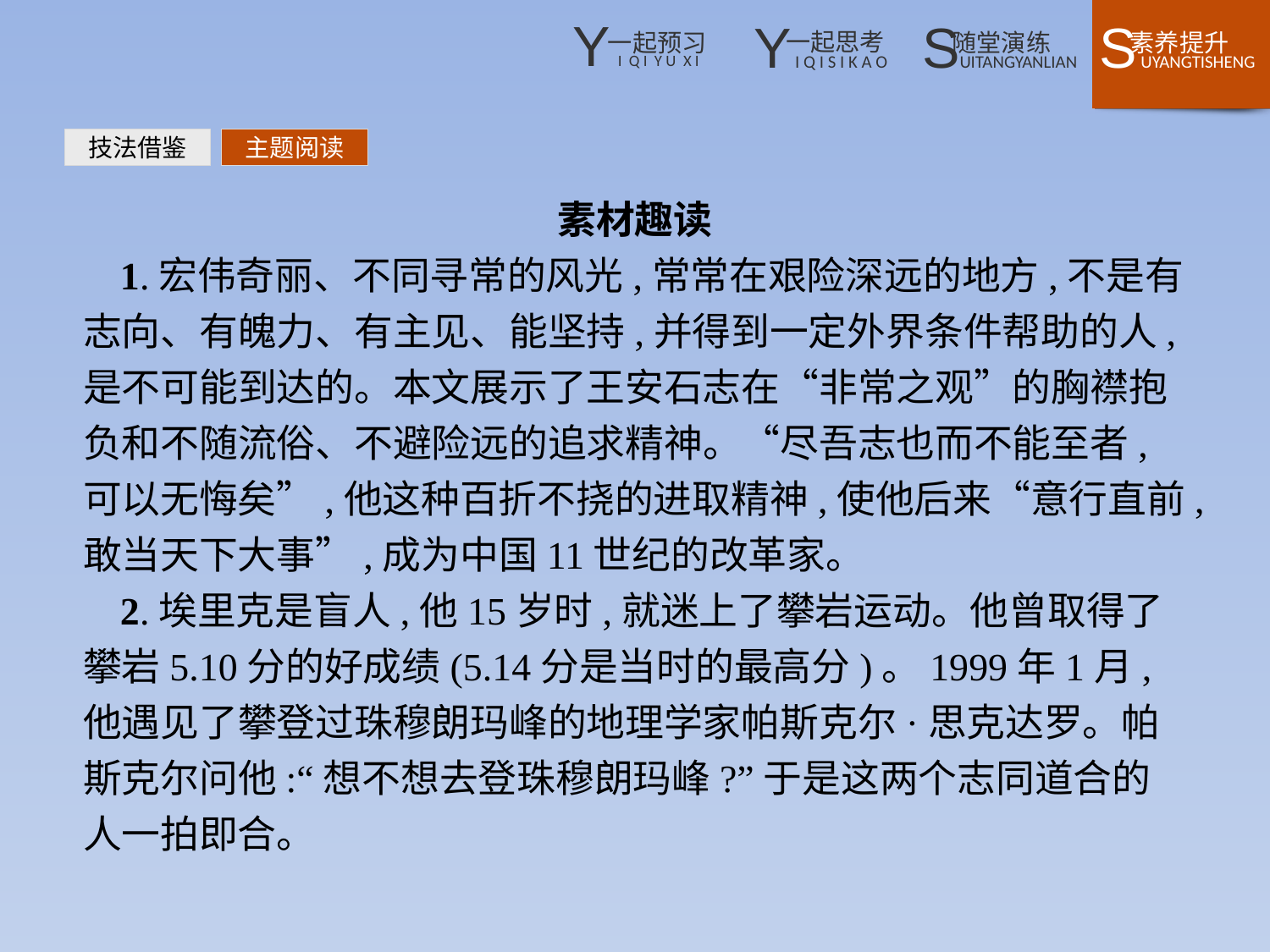

技法借鉴
主题阅读
素材趣读
1.宏伟奇丽、不同寻常的风光,常常在艰险深远的地方,不是有志向、有魄力、有主见、能坚持,并得到一定外界条件帮助的人,是不可能到达的。本文展示了王安石志在“非常之观”的胸襟抱负和不随流俗、不避险远的追求精神。“尽吾志也而不能至者,可以无悔矣”,他这种百折不挠的进取精神,使他后来“意行直前,敢当天下大事”,成为中国11世纪的改革家。
2.埃里克是盲人,他15岁时,就迷上了攀岩运动。他曾取得了攀岩5.10分的好成绩(5.14分是当时的最高分)。1999年1月,他遇见了攀登过珠穆朗玛峰的地理学家帕斯克尔·思克达罗。帕斯克尔问他:“想不想去登珠穆朗玛峰?”于是这两个志同道合的人一拍即合。